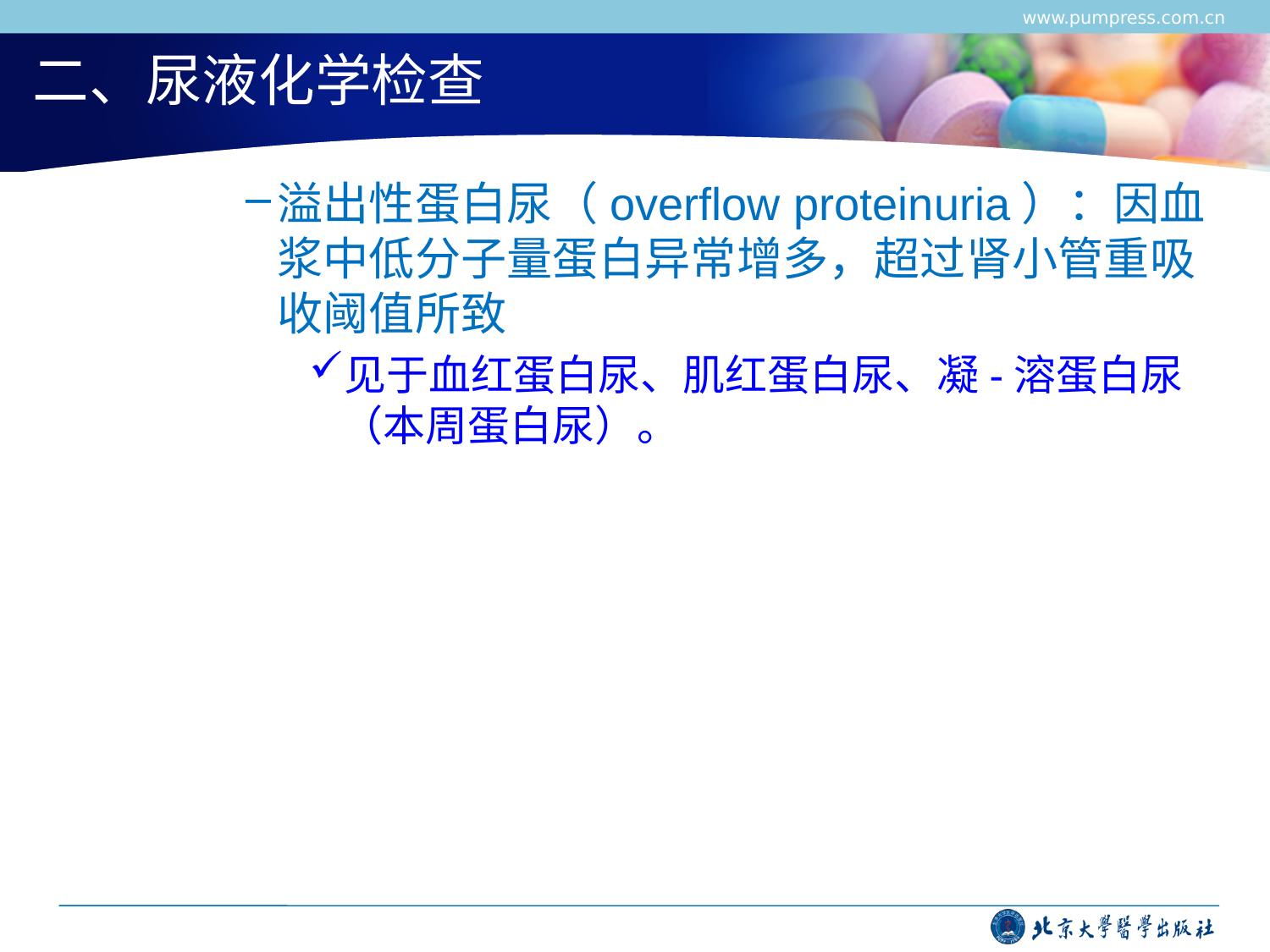

www.pumpress.com.cn
# 二、尿液化学检查
溢出性蛋白尿（overflow proteinuria）：因血浆中低分子量蛋白异常增多，超过肾小管重吸收阈值所致
见于血红蛋白尿、肌红蛋白尿、凝-溶蛋白尿（本周蛋白尿）。